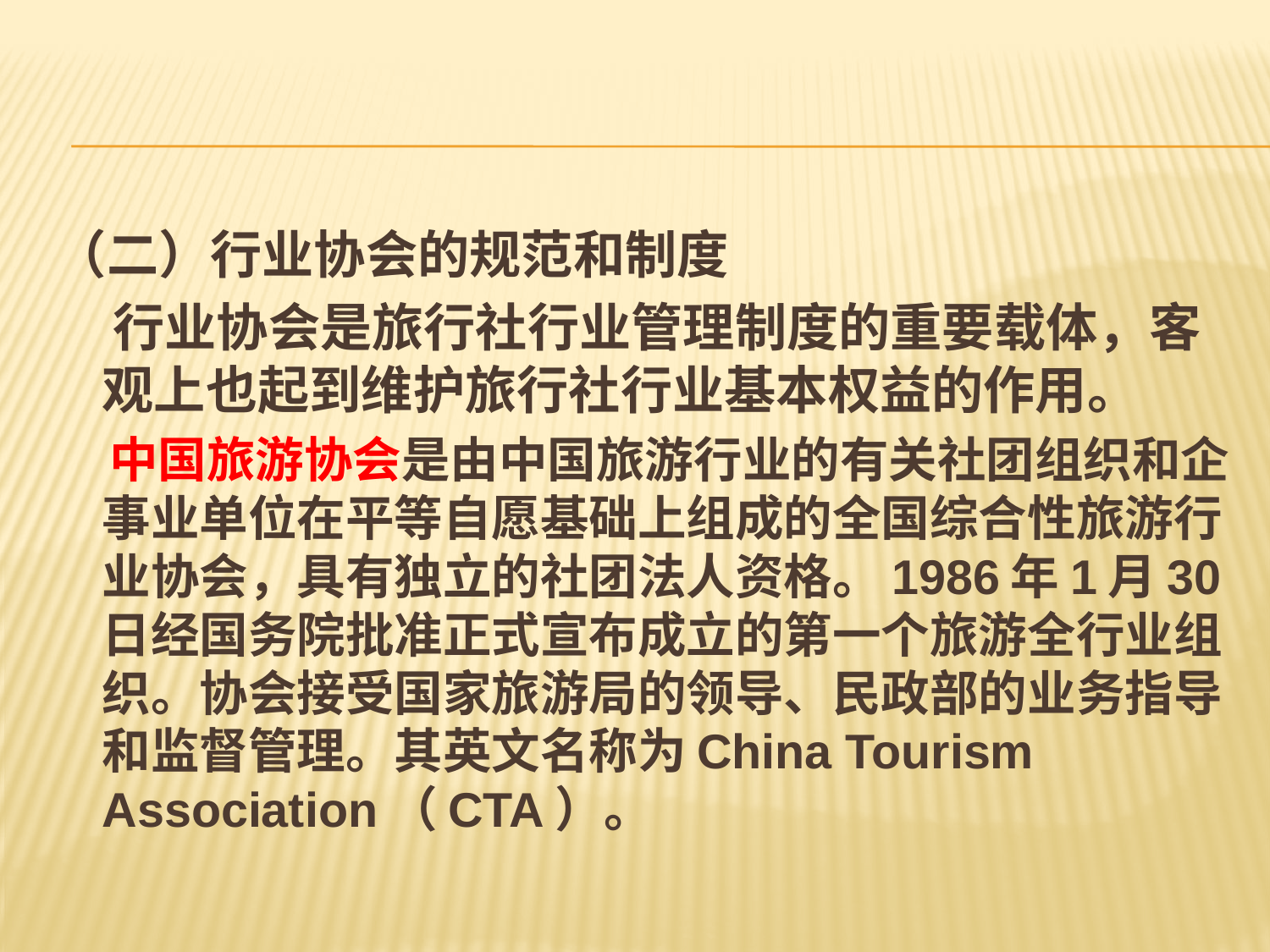

#
（二）行业协会的规范和制度
    行业协会是旅行社行业管理制度的重要载体，客观上也起到维护旅行社行业基本权益的作用。
    中国旅游协会是由中国旅游行业的有关社团组织和企事业单位在平等自愿基础上组成的全国综合性旅游行业协会，具有独立的社团法人资格。1986年1月30日经国务院批准正式宣布成立的第一个旅游全行业组织。协会接受国家旅游局的领导、民政部的业务指导和监督管理。其英文名称为China Tourism Association（CTA）。